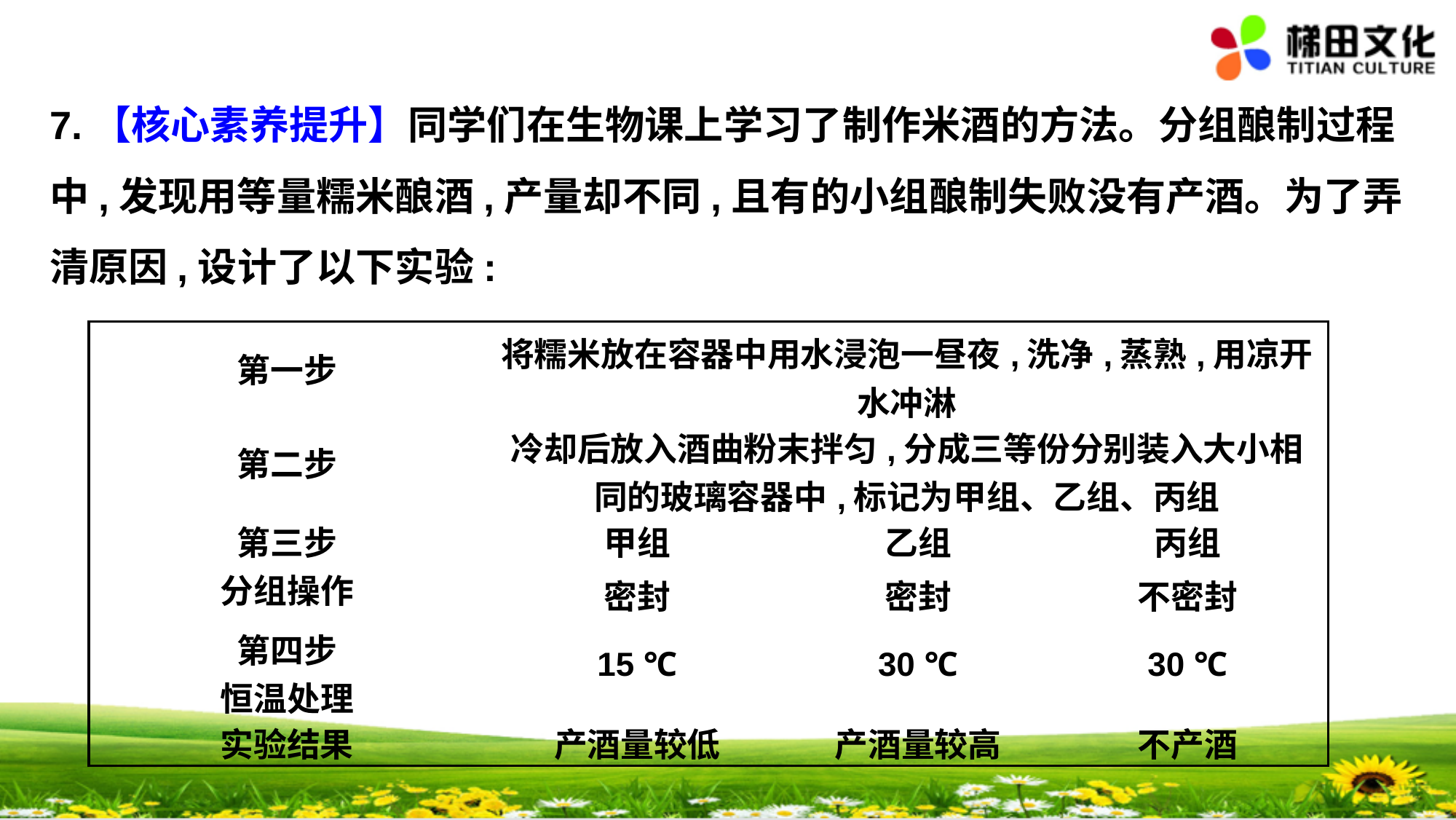

7.【核心素养提升】同学们在生物课上学习了制作米酒的方法。分组酿制过程中,发现用等量糯米酿酒,产量却不同,且有的小组酿制失败没有产酒。为了弄清原因,设计了以下实验:
| 第一步 | 将糯米放在容器中用水浸泡一昼夜,洗净,蒸熟,用凉开水冲淋 |  |  |
| --- | --- | --- | --- |
| 第二步 | 冷却后放入酒曲粉末拌匀,分成三等份分别装入大小相同的玻璃容器中,标记为甲组、乙组、丙组 |  |  |
| 第三步 分组操作 | 甲组 | 乙组 | 丙组 |
|  | 密封 | 密封 | 不密封 |
| 第四步 恒温处理 | 15 ℃ | 30 ℃ | 30 ℃ |
| 实验结果 | 产酒量较低 | 产酒量较高 | 不产酒 |